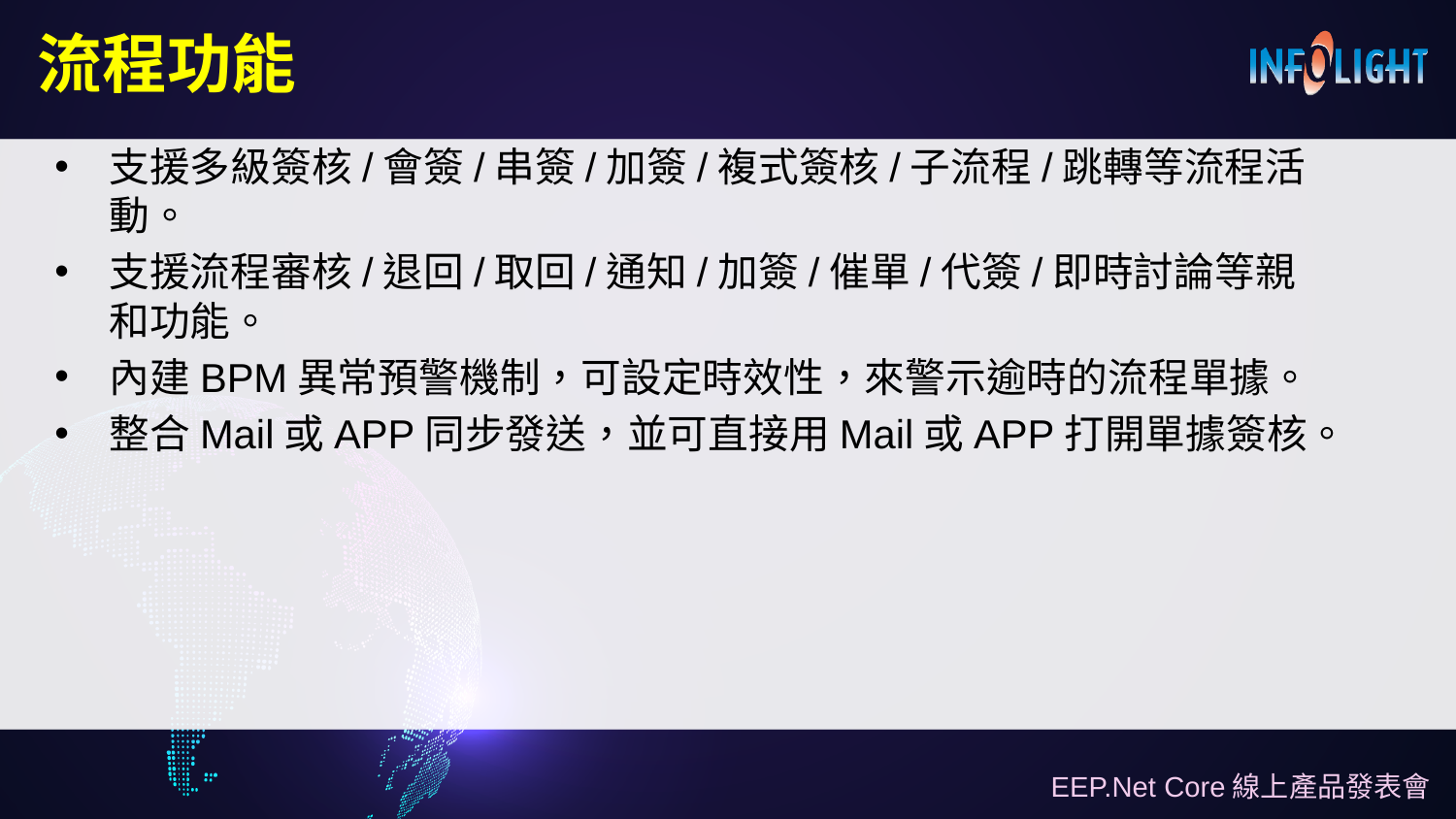

# 流程功能
支援多級簽核/會簽/串簽/加簽/複式簽核/子流程/跳轉等流程活動。
支援流程審核/退回/取回/通知/加簽/催單/代簽/即時討論等親和功能。
內建BPM異常預警機制，可設定時效性，來警示逾時的流程單據。
整合Mail或APP同步發送，並可直接用Mail或APP打開單據簽核。